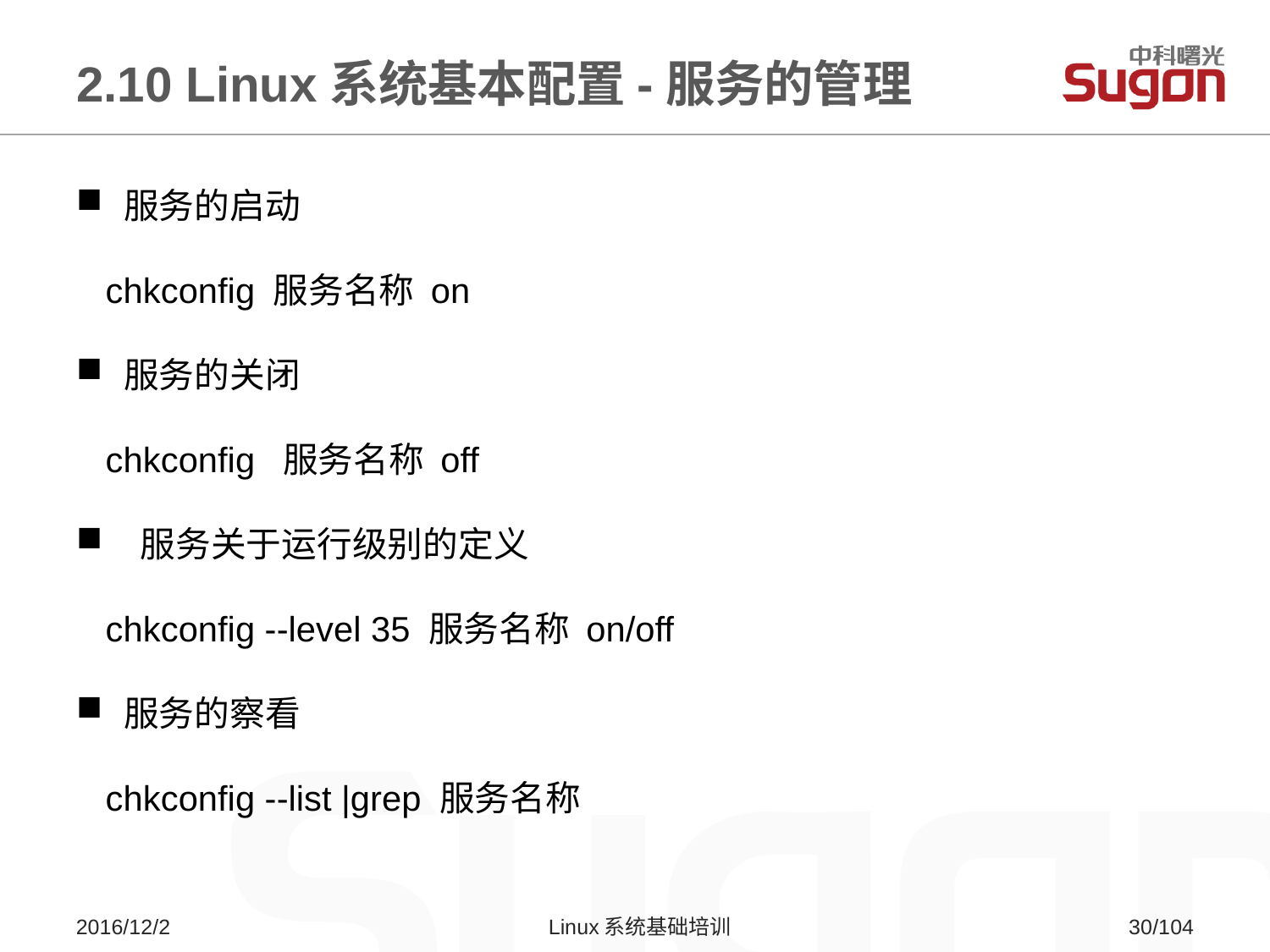

# 2.10 Linux系统基本配置-服务的管理
服务的启动
   chkconfig 服务名称 on
服务的关闭
   chkconfig  服务名称 off
 服务关于运行级别的定义
   chkconfig --level 35 服务名称 on/off
服务的察看
   chkconfig --list |grep 服务名称